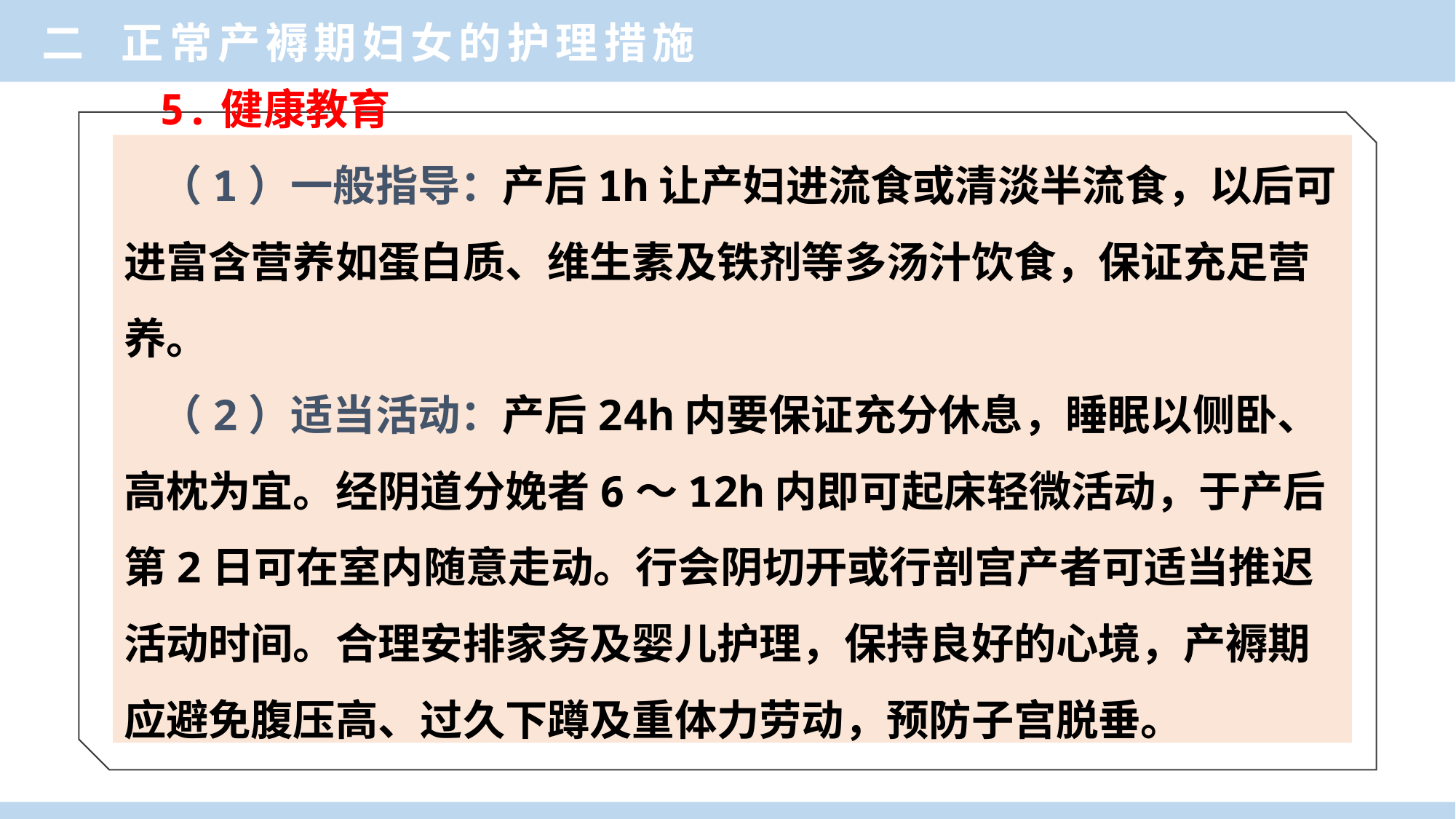

二  正常产褥期妇女的护理措施

5.健康教育
（1）一般指导：产后1h让产妇进流食或清淡半流食，以后可进富含营养如蛋白质、维生素及铁剂等多汤汁饮食，保证充足营养。
（2）适当活动：产后24h内要保证充分休息，睡眠以侧卧、高枕为宜。经阴道分娩者6～12h内即可起床轻微活动，于产后第2日可在室内随意走动。行会阴切开或行剖宫产者可适当推迟活动时间。合理安排家务及婴儿护理，保持良好的心境，产褥期应避免腹压高、过久下蹲及重体力劳动，预防子宫脱垂。